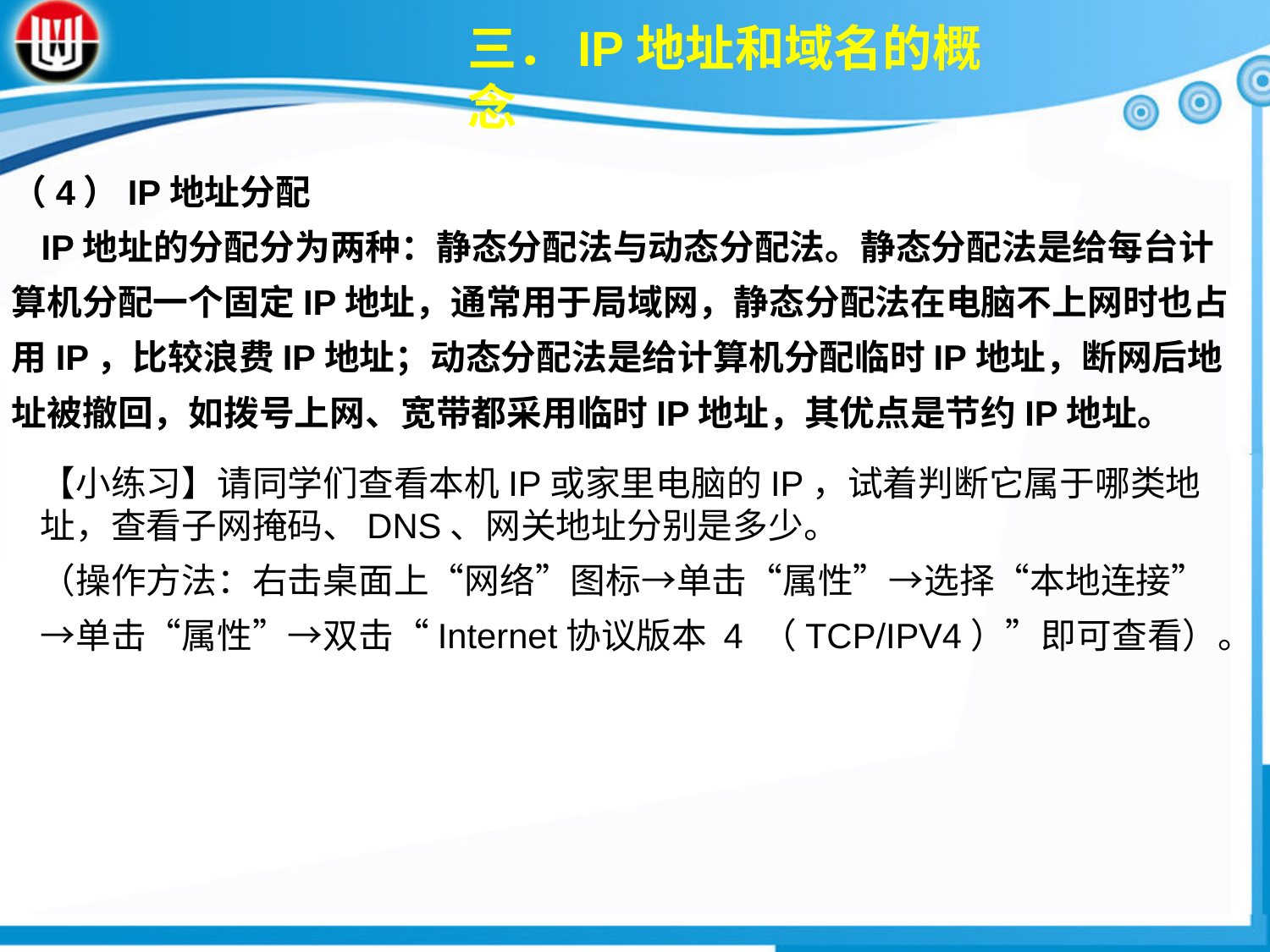

三．IP地址和域名的概念
（4）IP地址分配   IP地址的分配分为两种：静态分配法与动态分配法。静态分配法是给每台计算机分配一个固定IP地址，通常用于局域网，静态分配法在电脑不上网时也占用IP，比较浪费IP地址；动态分配法是给计算机分配临时IP地址，断网后地址被撤回，如拨号上网、宽带都采用临时IP地址，其优点是节约IP地址。
【小练习】请同学们查看本机IP或家里电脑的IP，试着判断它属于哪类地址，查看子网掩码、DNS、网关地址分别是多少。（操作方法：右击桌面上“网络”图标→单击“属性”→选择“本地连接”→单击“属性”→双击“Internet协议版本 4 （TCP/IPV4）”即可查看）。